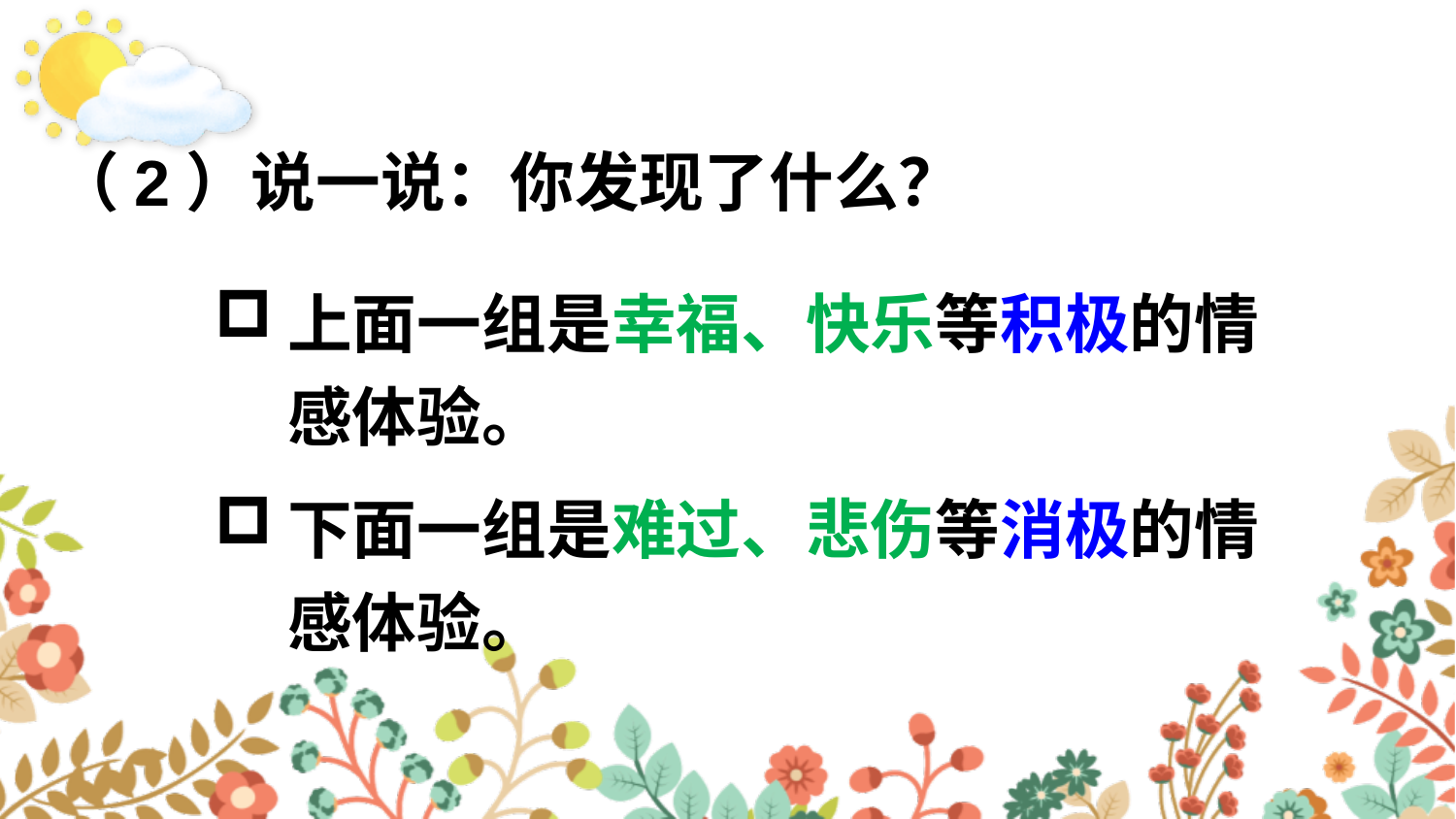

（2）说一说：你发现了什么？
上面一组是幸福、快乐等积极的情感体验。
下面一组是难过、悲伤等消极的情感体验。